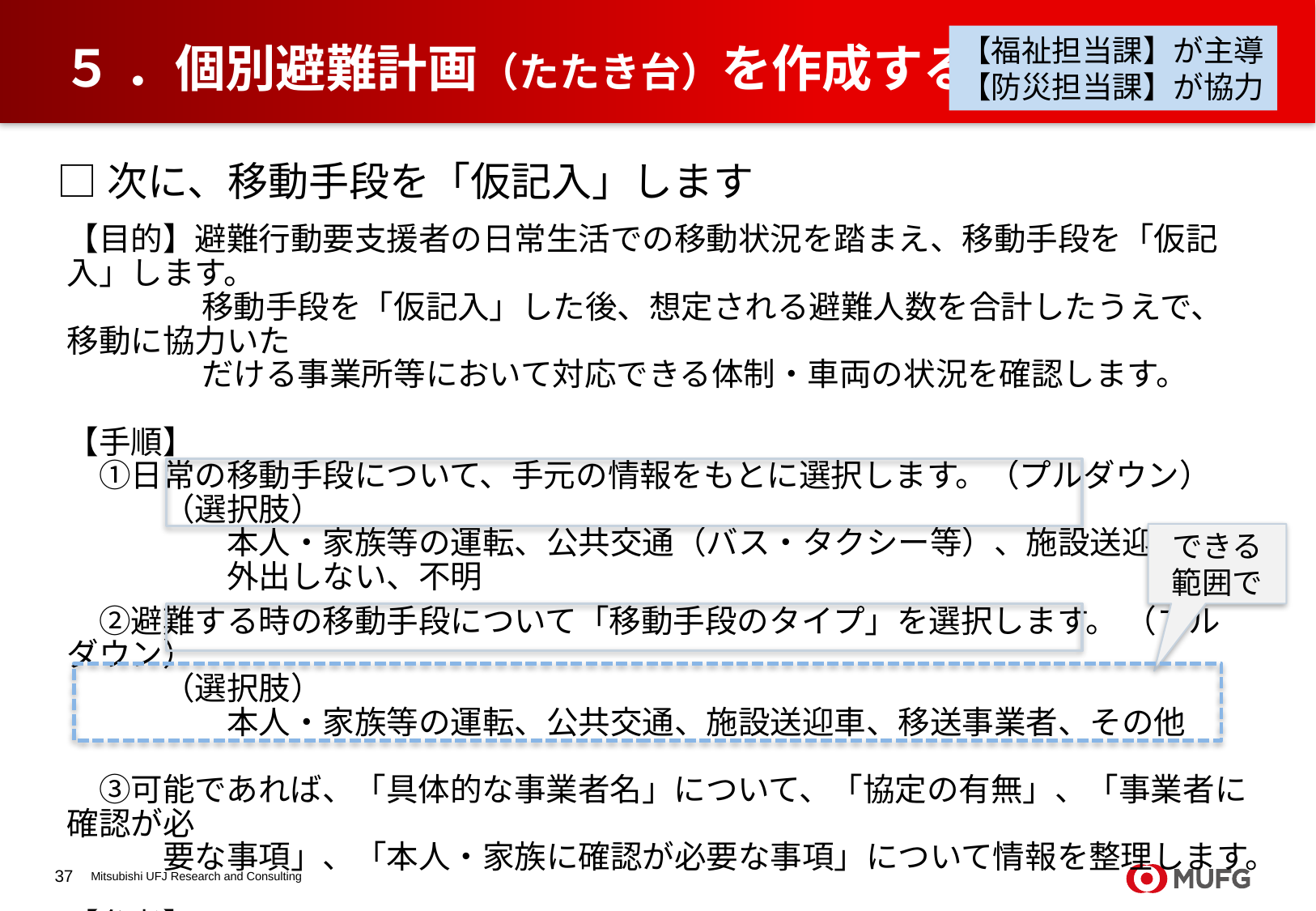

【福祉担当課】が主導
【防災担当課】が協力
# ５ ．個別避難計画（たたき台）を作成する
□次に、移動手段を「仮記入」します
【目的】避難行動要支援者の日常生活での移動状況を踏まえ、移動手段を「仮記入」します。
　　　　 移動手段を「仮記入」した後、想定される避難人数を合計したうえで、移動に協力いた
　　　　 だける事業所等において対応できる体制・車両の状況を確認します。

【手順】
　①日常の移動手段について、手元の情報をもとに選択します。（プルダウン）
　　　（選択肢）
　　　　　本人・家族等の運転、公共交通（バス・タクシー等）、施設送迎車、
　　　　　外出しない、不明
　②避難する時の移動手段について「移動手段のタイプ」を選択します。 （プルダウン）
　　　（選択肢）
　　　　　本人・家族等の運転、公共交通、施設送迎車、移送事業者、その他

　③可能であれば、「具体的な事業者名」について、「協定の有無」、「事業者に確認が必
　　　要な事項」、「本人・家族に確認が必要な事項」について情報を整理します。

【参考】
　補足シート③を活用して、移送のパートナーの情報を収集・整理します。

できる
範囲で